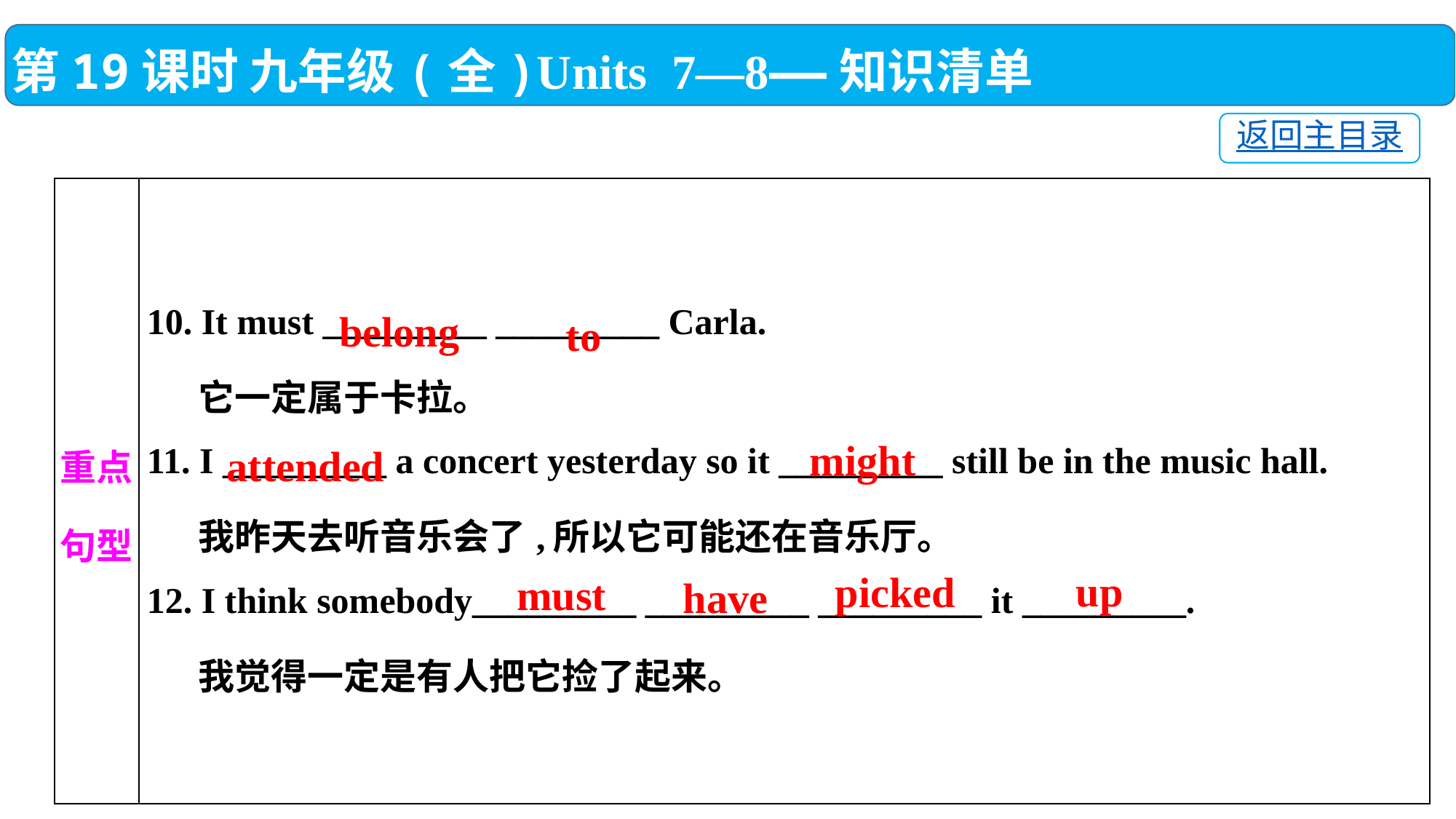

第19课时 九年级(全)Units  7—8——知识清单
返回主目录
| 重点 句型 | 10. It must \_\_\_\_\_\_\_\_\_ \_\_\_\_\_\_\_\_\_ Carla. 它一定属于卡拉。 11. I \_\_\_\_\_\_\_\_\_ a concert yesterday so it \_\_\_\_\_\_\_\_\_ still be in the music hall. 我昨天去听音乐会了,所以它可能还在音乐厅。 12. I think somebody\_\_\_\_\_\_\_\_\_ \_\_\_\_\_\_\_\_\_ \_\_\_\_\_\_\_\_\_ it \_\_\_\_\_\_\_\_\_. 我觉得一定是有人把它捡了起来。 |
| --- | --- |
belong
to
might
attended
up
picked
must
have